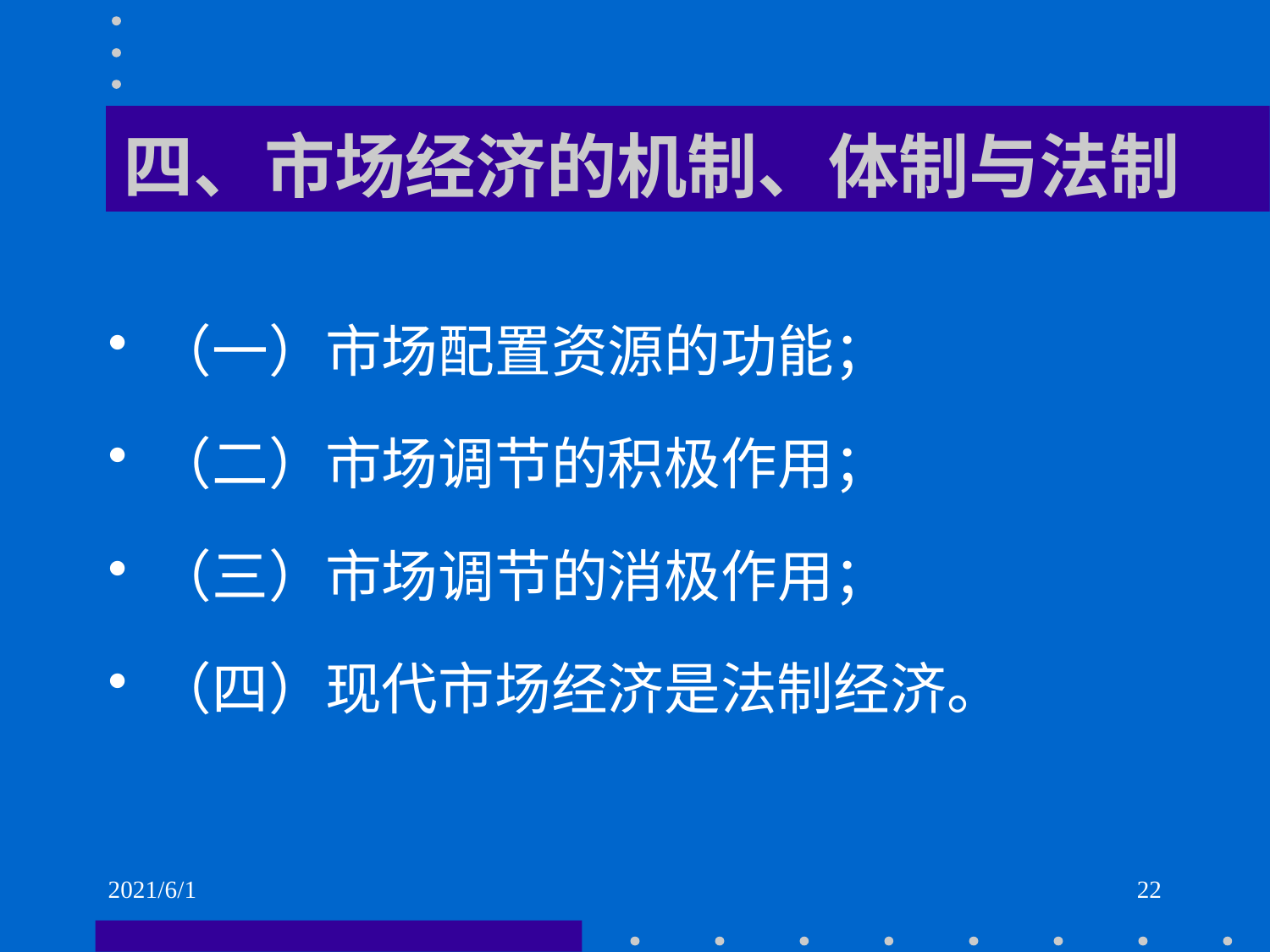

# 四、市场经济的机制、体制与法制
（一）市场配置资源的功能；
（二）市场调节的积极作用；
（三）市场调节的消极作用；
（四）现代市场经济是法制经济。

2021/6/1
22